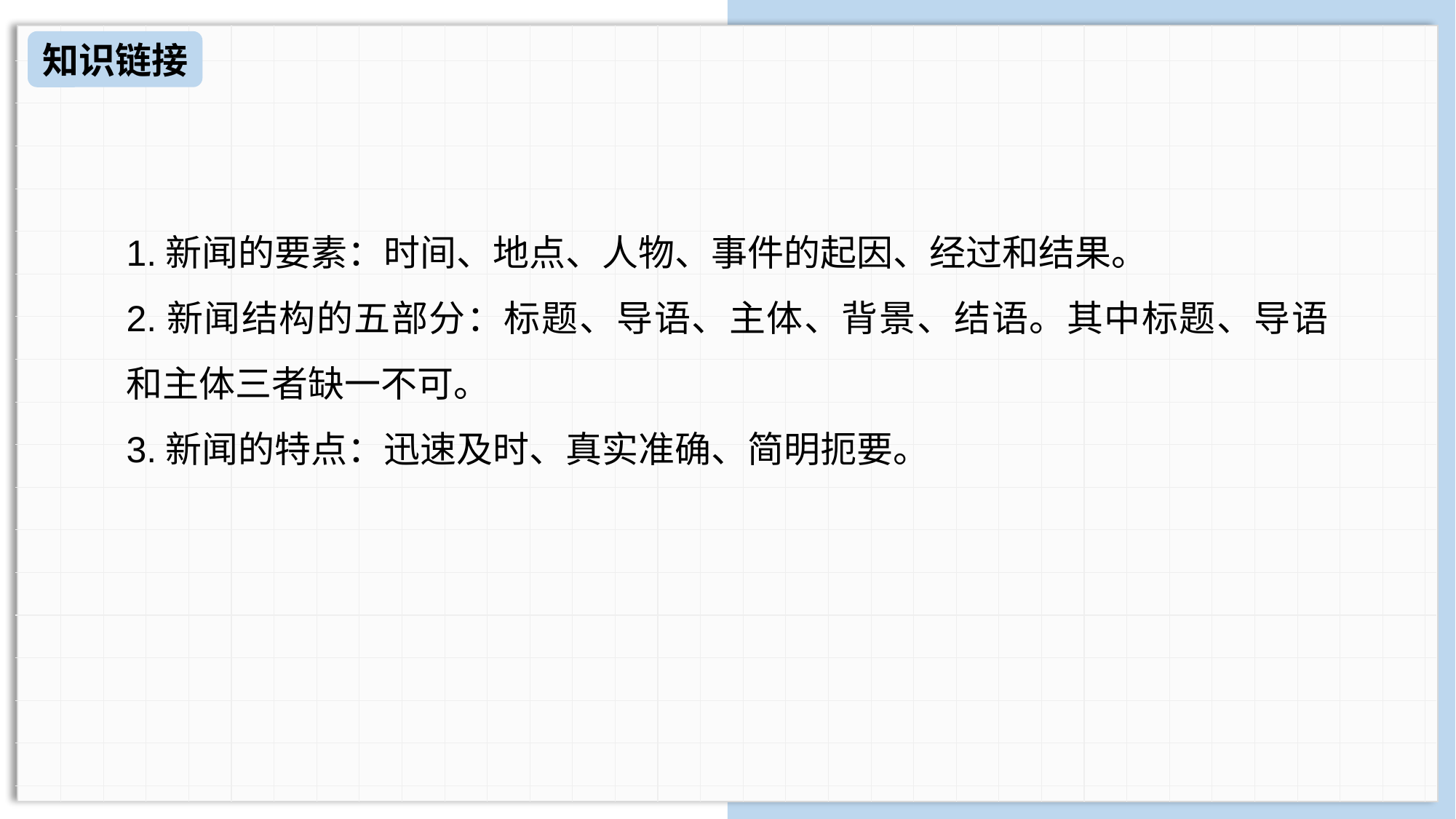

知识链接
1.新闻的要素：时间、地点、人物、事件的起因、经过和结果。
2.新闻结构的五部分：标题、导语、主体、背景、结语。其中标题、导语和主体三者缺一不可。
3.新闻的特点：迅速及时、真实准确、简明扼要。